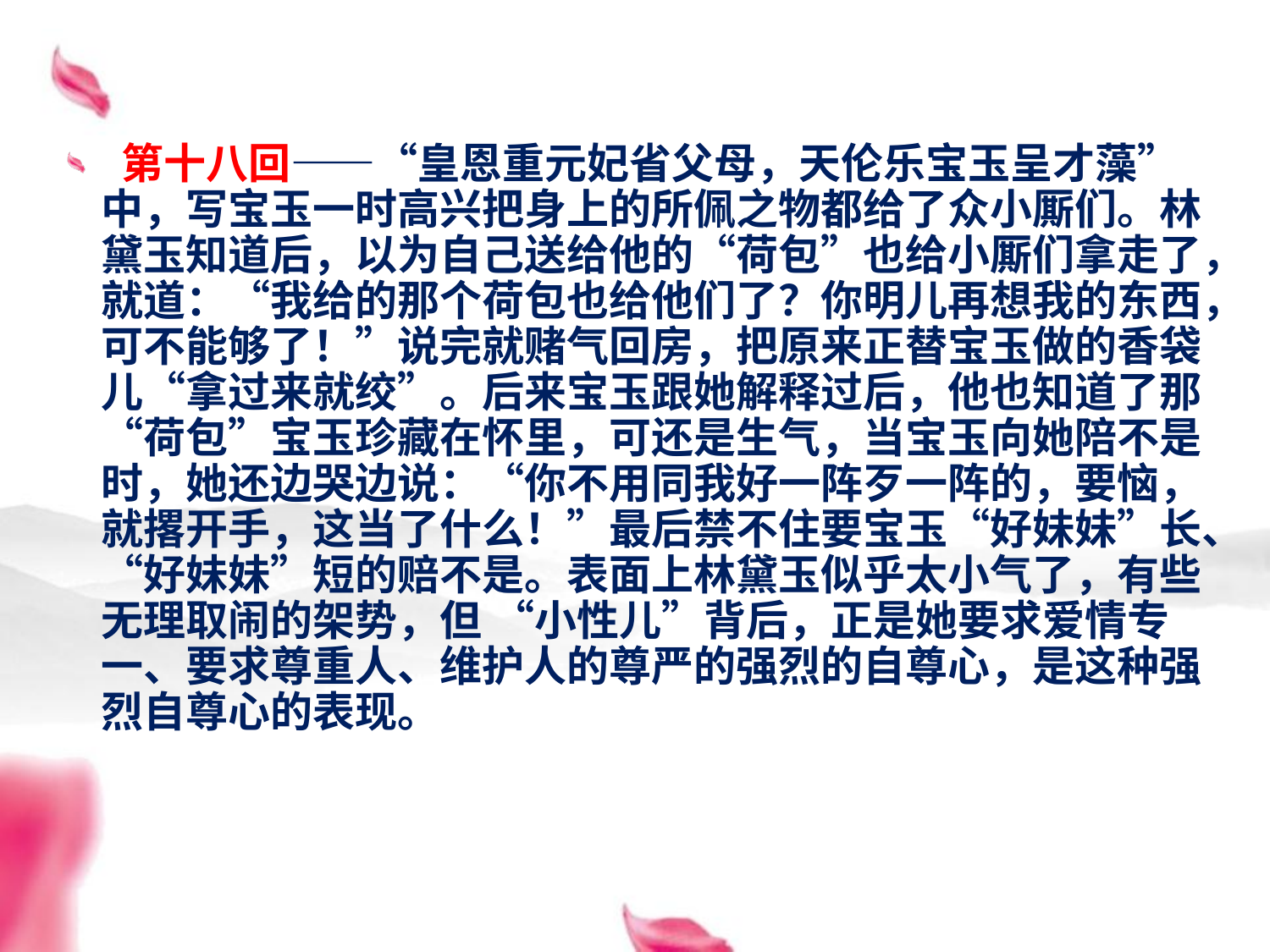

#
 第十八回——“皇恩重元妃省父母，天伦乐宝玉呈才藻”中，写宝玉一时高兴把身上的所佩之物都给了众小厮们。林黛玉知道后，以为自己送给他的“荷包”也给小厮们拿走了，就道：“我给的那个荷包也给他们了？你明儿再想我的东西，可不能够了！”说完就赌气回房，把原来正替宝玉做的香袋儿“拿过来就绞”。后来宝玉跟她解释过后，他也知道了那“荷包”宝玉珍藏在怀里，可还是生气，当宝玉向她陪不是时，她还边哭边说：“你不用同我好一阵歹一阵的，要恼，就撂开手，这当了什么！”最后禁不住要宝玉“好妹妹”长、“好妹妹”短的赔不是。表面上林黛玉似乎太小气了，有些无理取闹的架势，但 “小性儿”背后，正是她要求爱情专一、要求尊重人、维护人的尊严的强烈的自尊心，是这种强烈自尊心的表现。